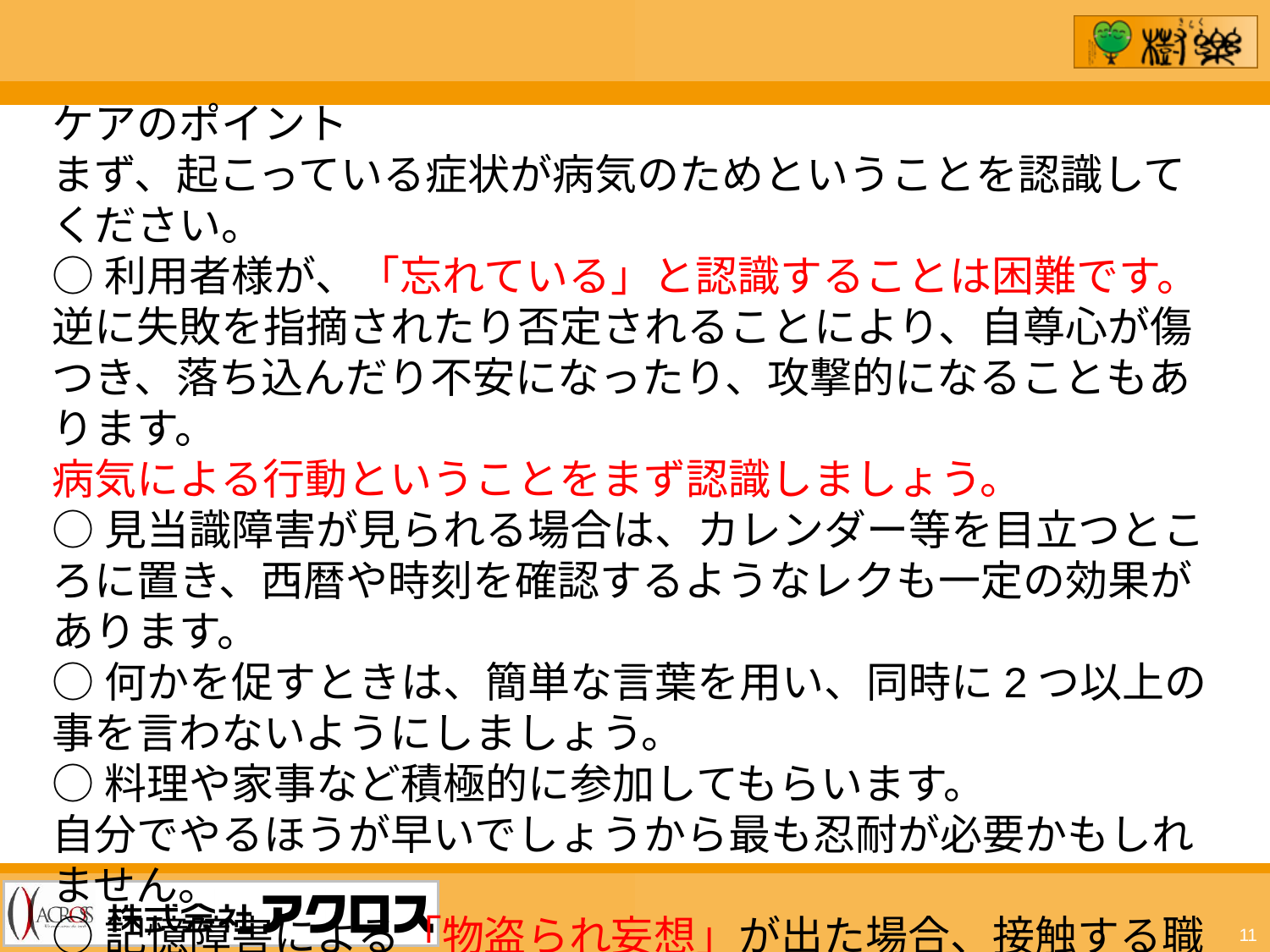

ケアのポイント
まず、起こっている症状が病気のためということを認識してください。
○利用者様が、「忘れている」と認識することは困難です。
逆に失敗を指摘されたり否定されることにより、自尊心が傷つき、落ち込んだり不安になったり、攻撃的になることもあります。
病気による行動ということをまず認識しましょう。
○見当識障害が見られる場合は、カレンダー等を目立つところに置き、西暦や時刻を確認するようなレクも一定の効果があります。
○何かを促すときは、簡単な言葉を用い、同時に2つ以上の事を言わないようにしましょう。
○料理や家事など積極的に参加してもらいます。
自分でやるほうが早いでしょうから最も忍耐が必要かもしれません。
○記憶障害による「物盗られ妄想」が出た場合、接触する職員を変える等します。「物盗られ妄想」は家族等最もお世話をした方に向けられる事が多いので、職員もへこまないように。
11